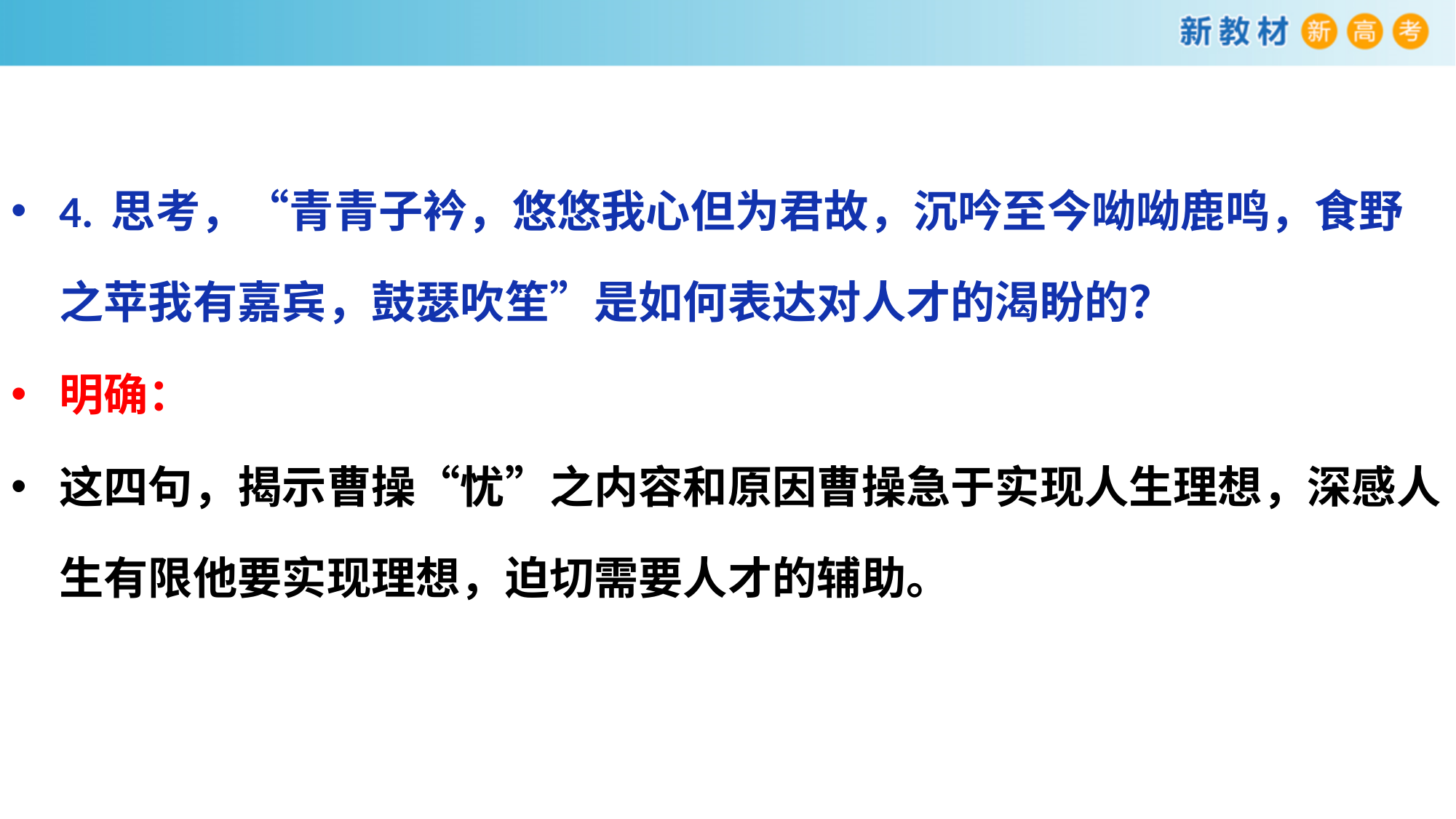

4. 思考，“青青子衿，悠悠我心但为君故，沉吟至今呦呦鹿鸣，食野之苹我有嘉宾，鼓瑟吹笙”是如何表达对人才的渴盼的？
明确：
这四句，揭示曹操“忧”之内容和原因曹操急于实现人生理想，深感人生有限他要实现理想，迫切需要人才的辅助。